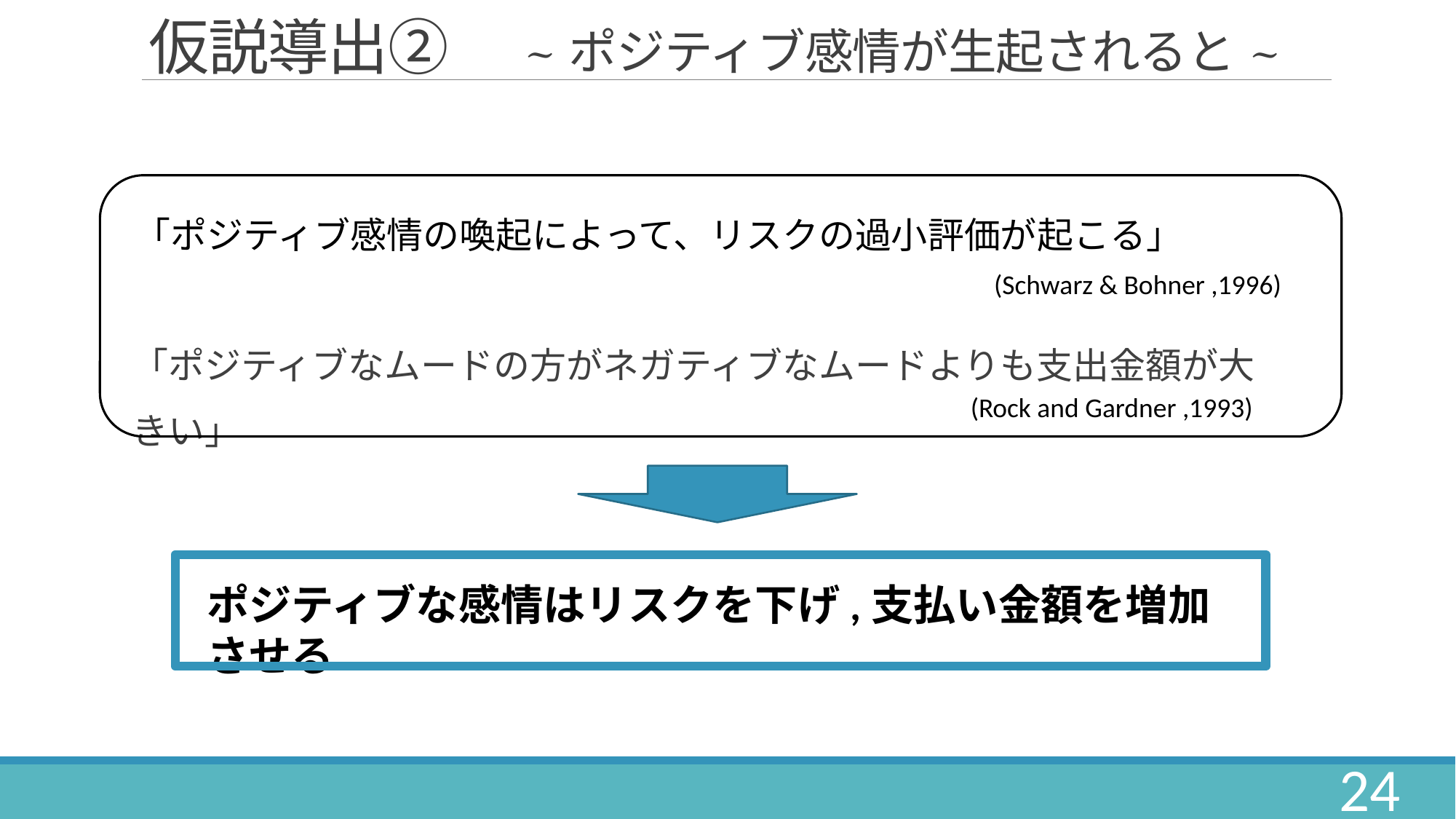

# 仮説導出②　~ポジティブ感情が生起されると~

「ポジティブ感情の喚起によって、リスクの過小評価が起こる」
(Schwarz & Bohner ,1996)
「ポジティブなムードの方がネガティブなムードよりも支出金額が大きい」
(Rock and Gardner ,1993)

ポジティブな感情はリスクを下げ,支払い金額を増加させる
24